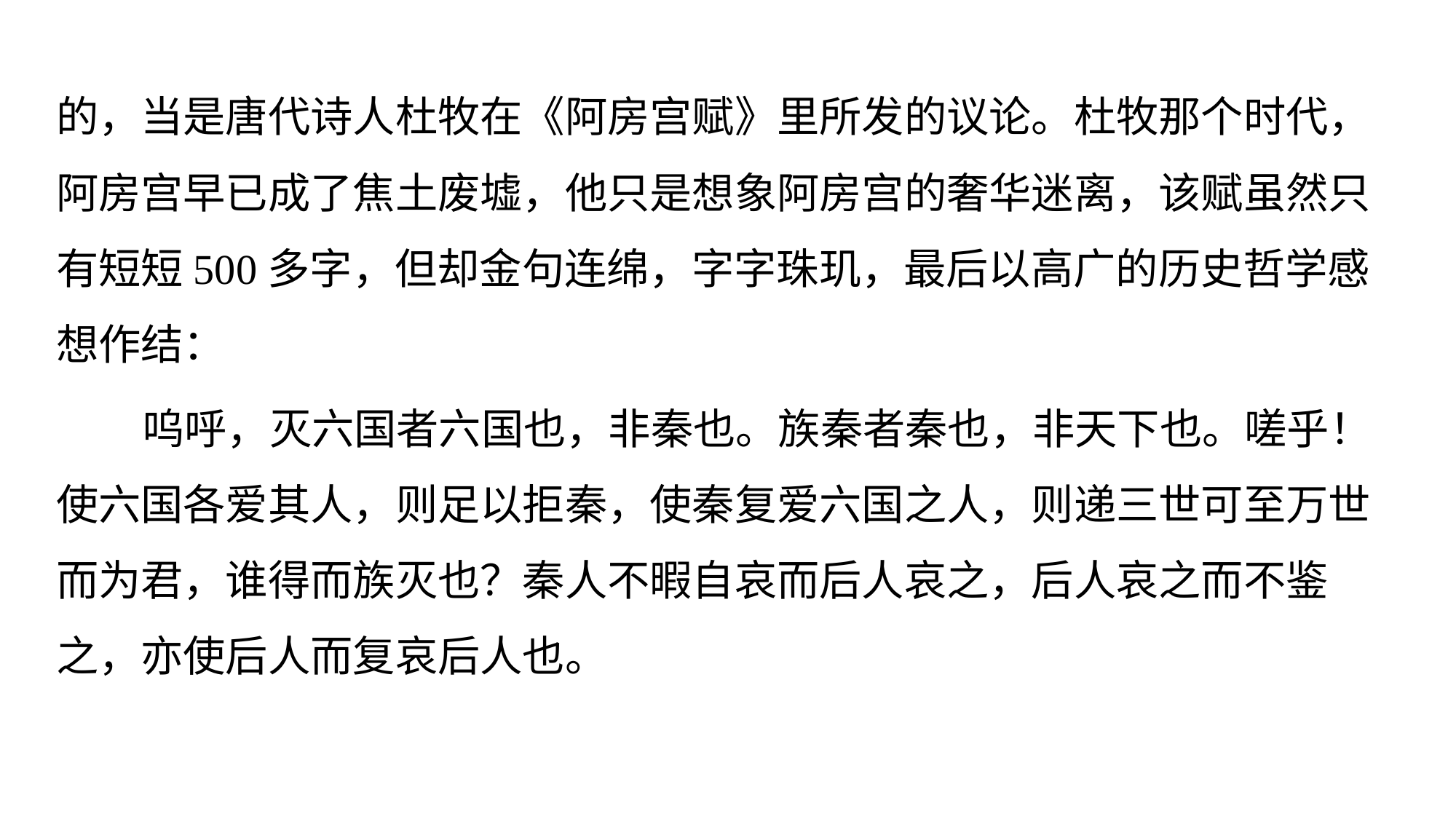

的，当是唐代诗人杜牧在《阿房宫赋》里所发的议论。杜牧那个时代，阿房宫早已成了焦土废墟，他只是想象阿房宫的奢华迷离，该赋虽然只有短短500多字，但却金句连绵，字字珠玑，最后以高广的历史哲学感想作结：
        呜呼，灭六国者六国也，非秦也。族秦者秦也，非天下也。嗟乎！使六国各爱其人，则足以拒秦，使秦复爱六国之人，则递三世可至万世而为君，谁得而族灭也？秦人不暇自哀而后人哀之，后人哀之而不鉴之，亦使后人而复哀后人也。